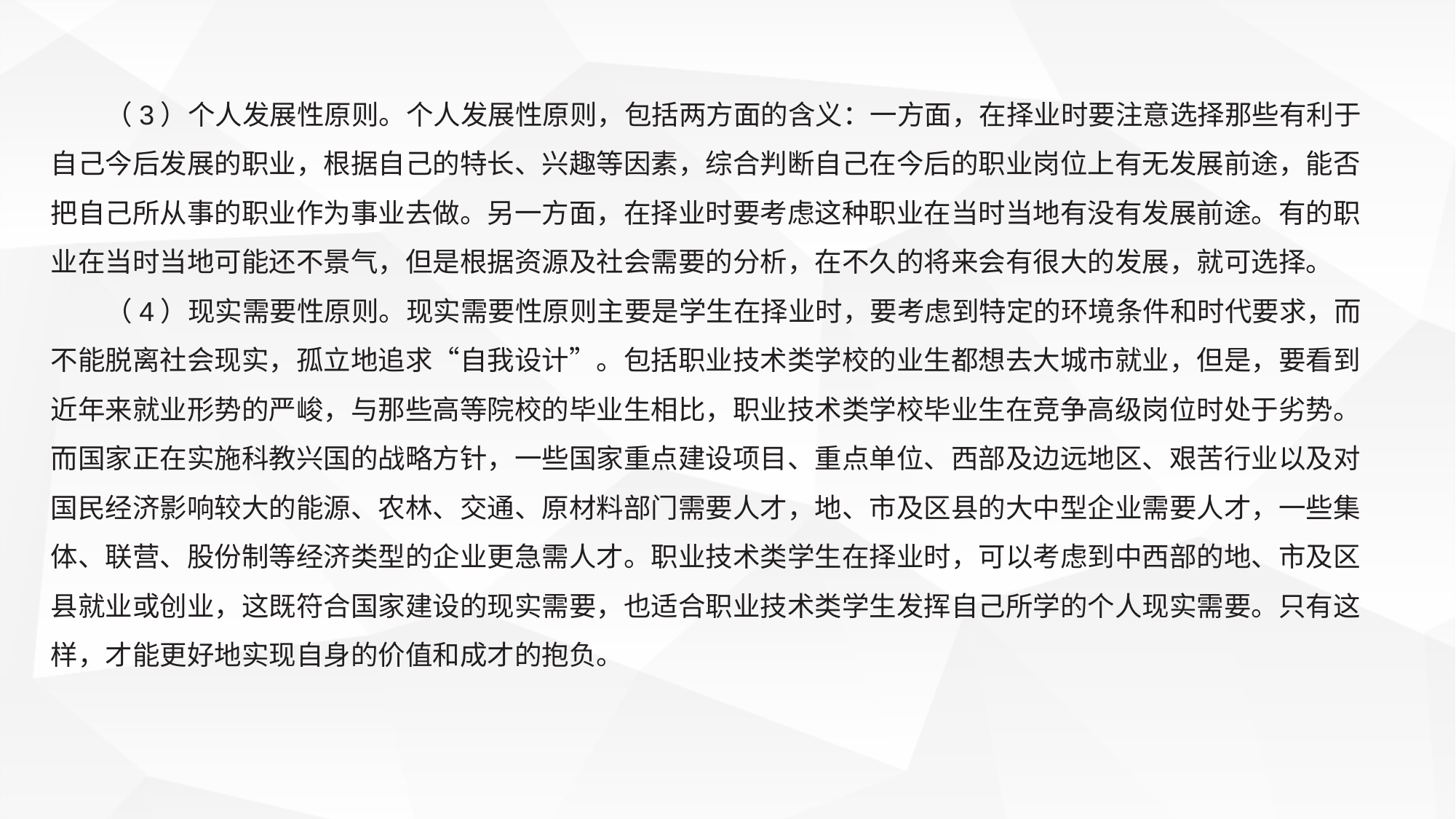

（3）个人发展性原则。个人发展性原则，包括两方面的含义：一方面，在择业时要注意选择那些有利于自己今后发展的职业，根据自己的特长、兴趣等因素，综合判断自己在今后的职业岗位上有无发展前途，能否把自己所从事的职业作为事业去做。另一方面，在择业时要考虑这种职业在当时当地有没有发展前途。有的职业在当时当地可能还不景气，但是根据资源及社会需要的分析，在不久的将来会有很大的发展，就可选择。
（4）现实需要性原则。现实需要性原则主要是学生在择业时，要考虑到特定的环境条件和时代要求，而不能脱离社会现实，孤立地追求“自我设计”。包括职业技术类学校的业生都想去大城市就业，但是，要看到近年来就业形势的严峻，与那些高等院校的毕业生相比，职业技术类学校毕业生在竞争高级岗位时处于劣势。而国家正在实施科教兴国的战略方针，一些国家重点建设项目、重点单位、西部及边远地区、艰苦行业以及对国民经济影响较大的能源、农林、交通、原材料部门需要人才，地、市及区县的大中型企业需要人才，一些集体、联营、股份制等经济类型的企业更急需人才。职业技术类学生在择业时，可以考虑到中西部的地、市及区县就业或创业，这既符合国家建设的现实需要，也适合职业技术类学生发挥自己所学的个人现实需要。只有这样，才能更好地实现自身的价值和成才的抱负。